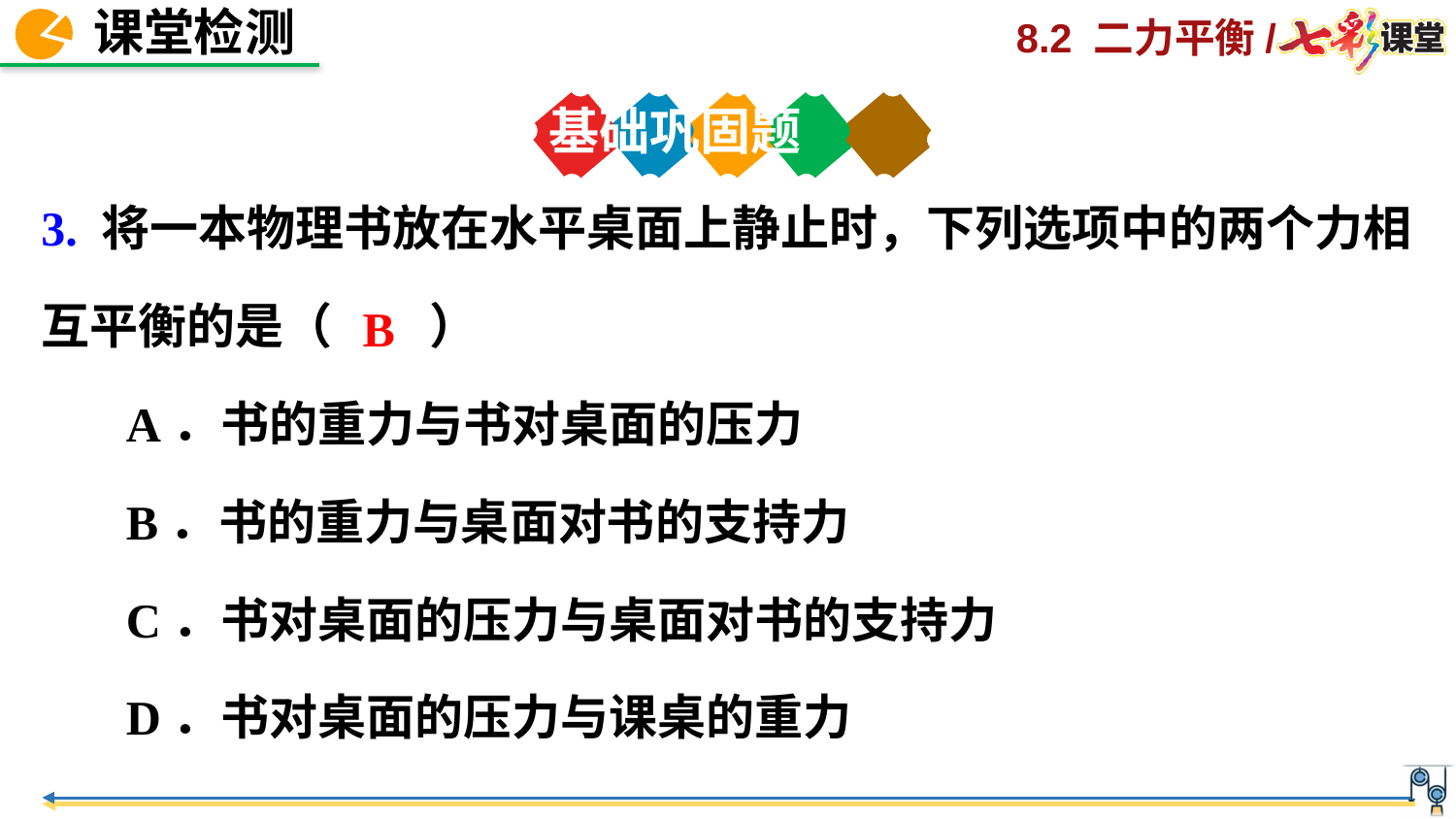

基础巩固题

3. 将一本物理书放在水平桌面上静止时，下列选项中的两个力相互平衡的是（　　）
       A．书的重力与书对桌面的压力
       B．书的重力与桌面对书的支持力
       C．书对桌面的压力与桌面对书的支持力
       D．书对桌面的压力与课桌的重力
B